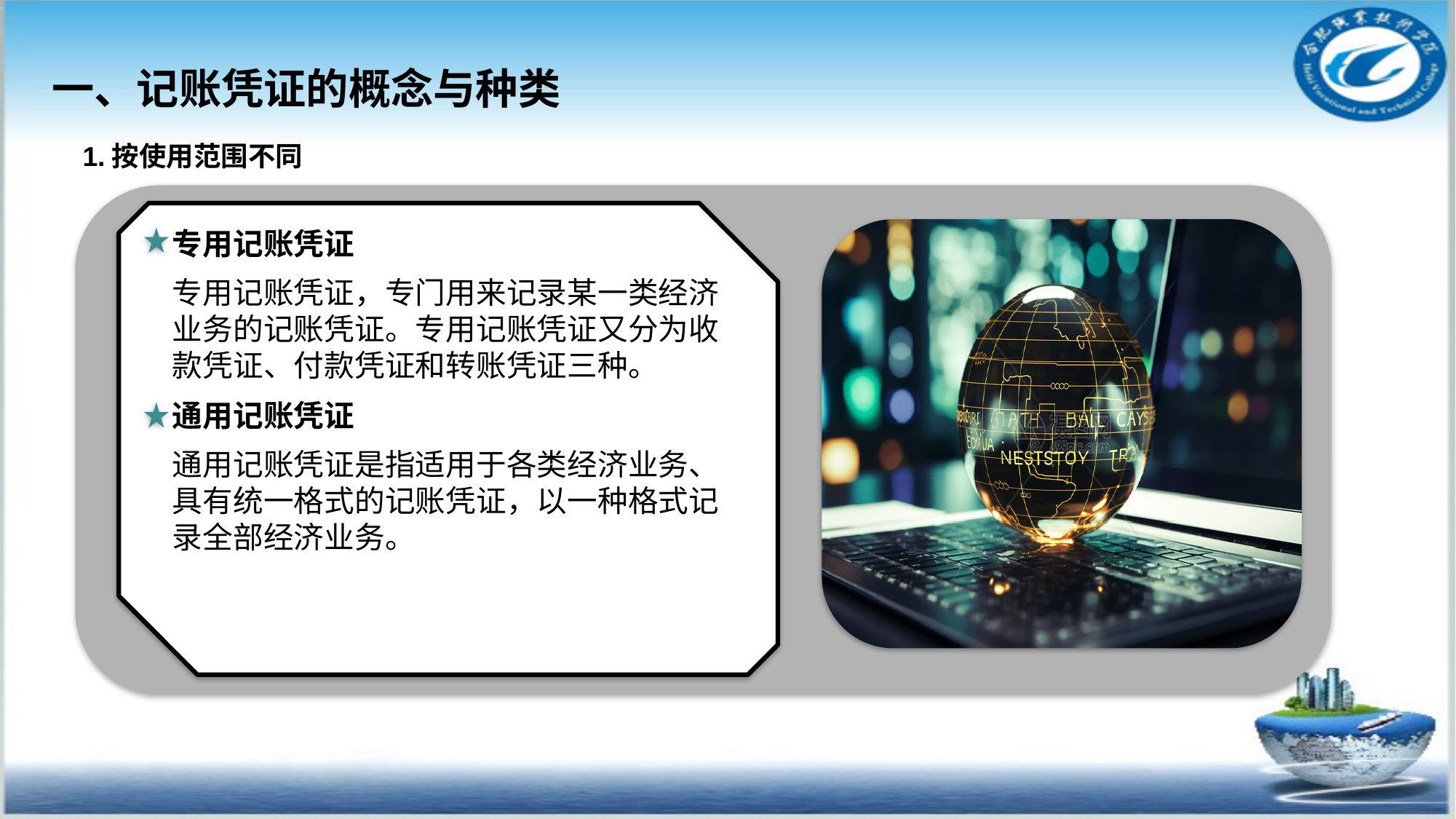

一、记账凭证的概念与种类
    1.按使用范围不同

专用记账凭证

专用记账凭证，专门用来记录某一类经济业务的记账凭证。专用记账凭证又分为收款凭证、付款凭证和转账凭证三种。

通用记账凭证

通用记账凭证是指适用于各类经济业务、具有统一格式的记账凭证，以一种格式记录全部经济业务。